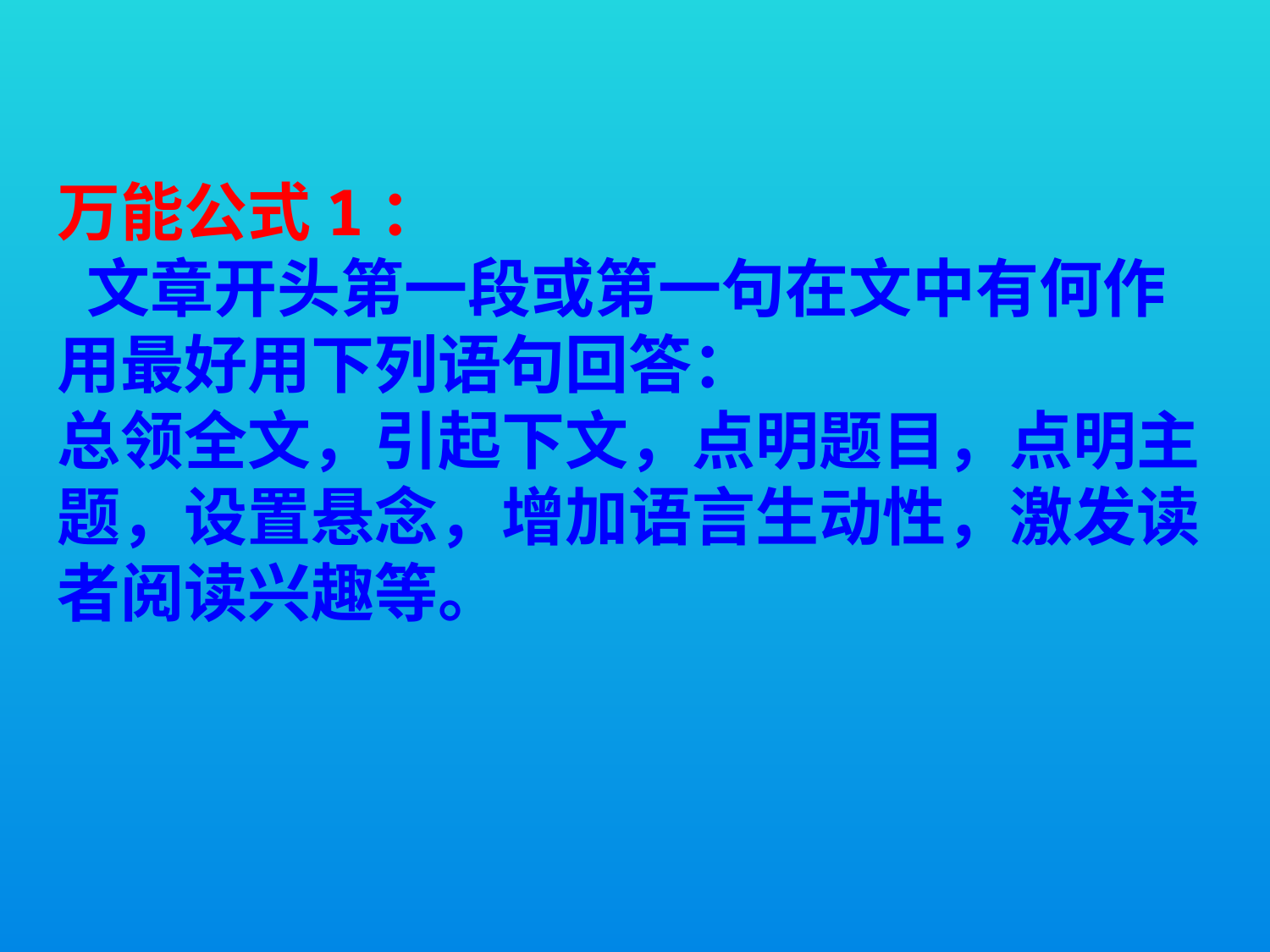

万能公式1：
 文章开头第一段或第一句在文中有何作用最好用下列语句回答：
总领全文，引起下文，点明题目，点明主题，设置悬念，增加语言生动性，激发读者阅读兴趣等。